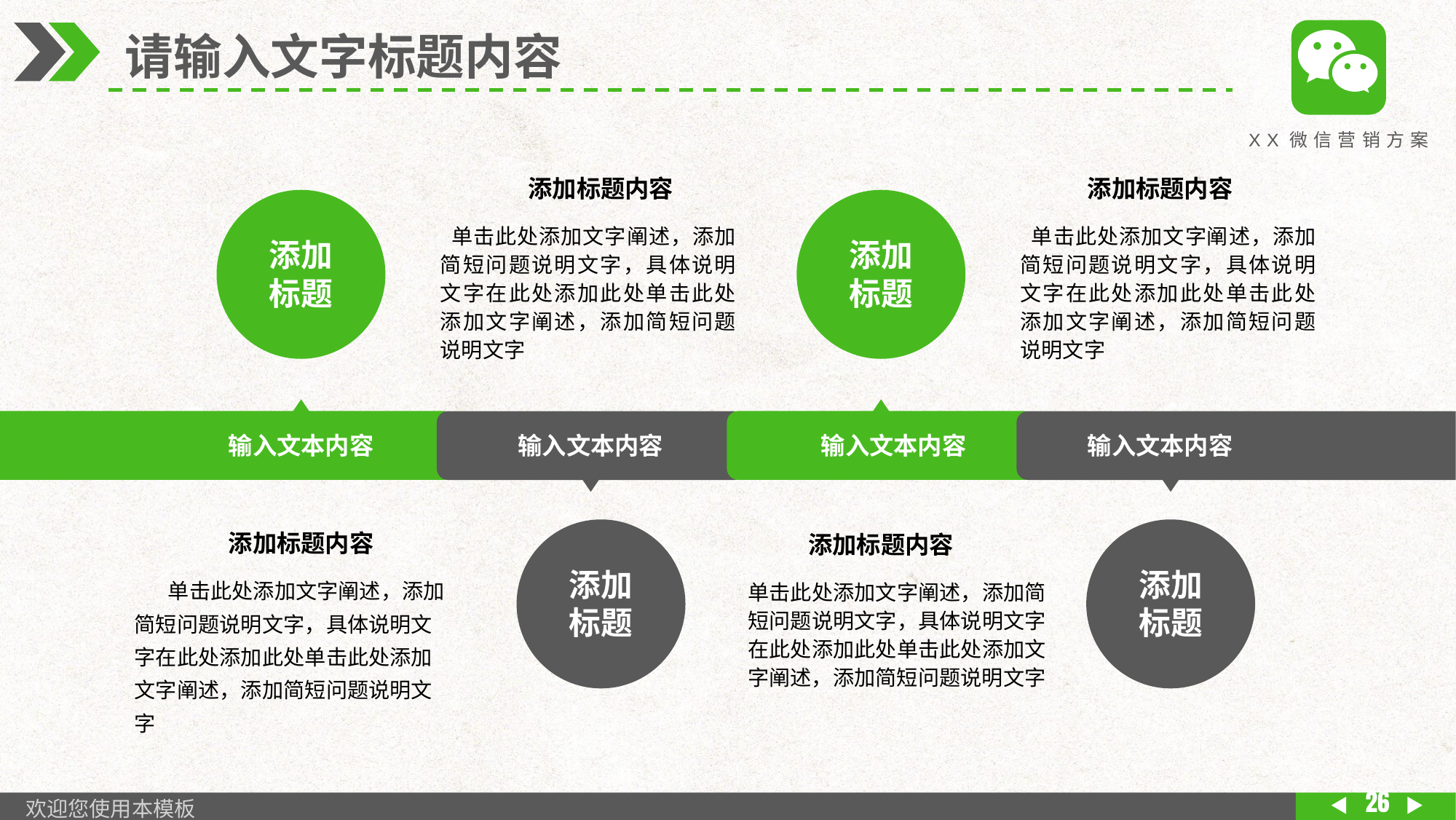

XX微信营销方案
 请输入文字标题内容

添加标题内容
添加标题内容

 单击此处添加文字阐述，添加简短问题说明文字，具体说明文字在此处添加此处单击此处添加文字阐述，添加简短问题说明文字
 单击此处添加文字阐述，添加简短问题说明文字，具体说明文字在此处添加此处单击此处添加文字阐述，添加简短问题说明文字
添加标题
添加标题

输入文本内容
输入文本内容
输入文本内容
输入文本内容

添加标题内容
添加标题内容
添加标题
添加标题
      单击此处添加文字阐述，添加简短问题说明文字，具体说明文字在此处添加此处单击此处添加文字阐述，添加简短问题说明文字
单击此处添加文字阐述，添加简短问题说明文字，具体说明文字在此处添加此处单击此处添加文字阐述，添加简短问题说明文字